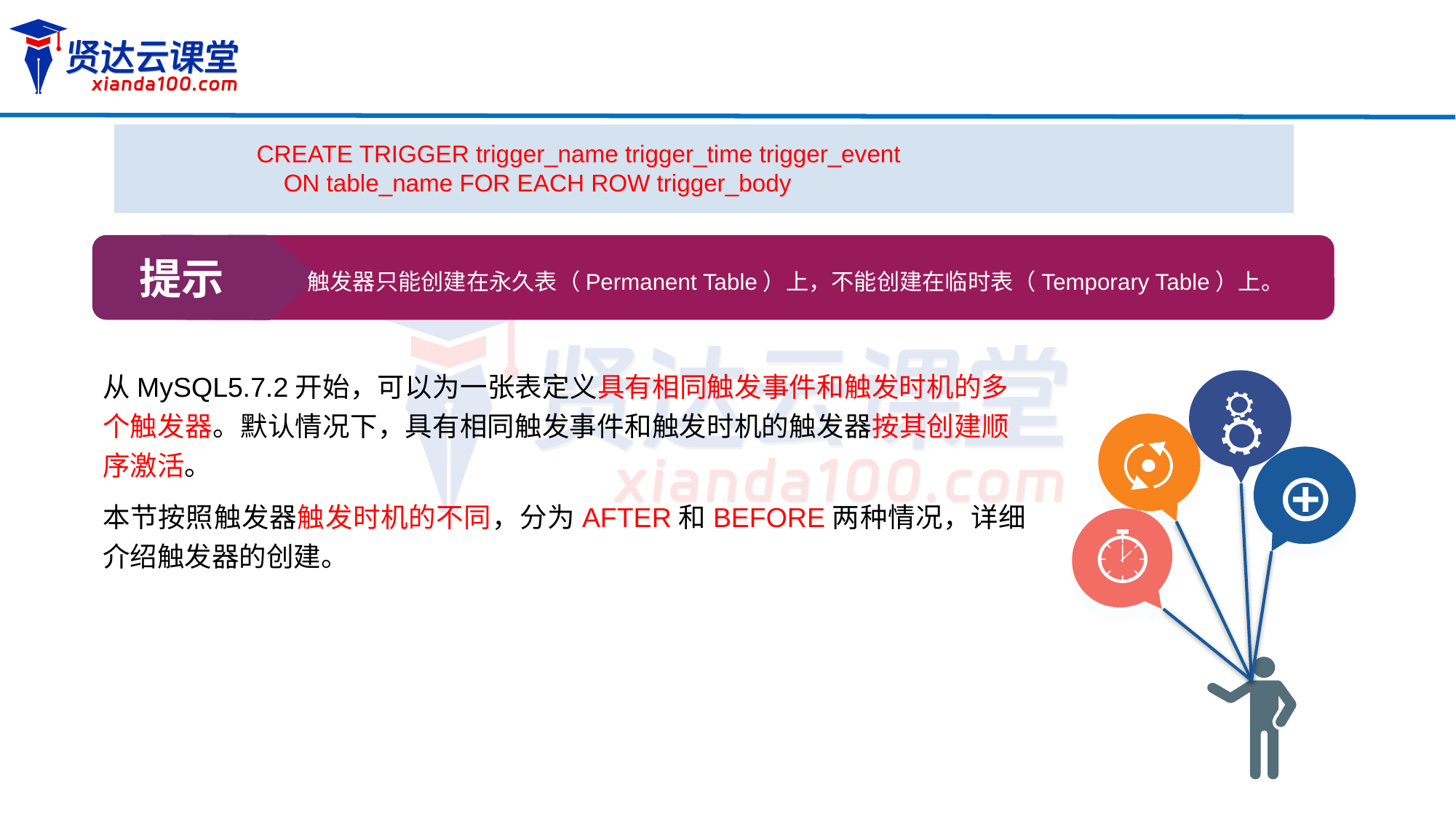

CREATE TRIGGER trigger_name trigger_time trigger_event
    ON table_name FOR EACH ROW trigger_body
提示

触发器只能创建在永久表（Permanent Table）上，不能创建在临时表（Temporary Table）上。
从MySQL5.7.2开始，可以为一张表定义具有相同触发事件和触发时机的多个触发器。默认情况下，具有相同触发事件和触发时机的触发器按其创建顺序激活。

本节按照触发器触发时机的不同，分为AFTER和BEFORE两种情况，详细介绍触发器的创建。